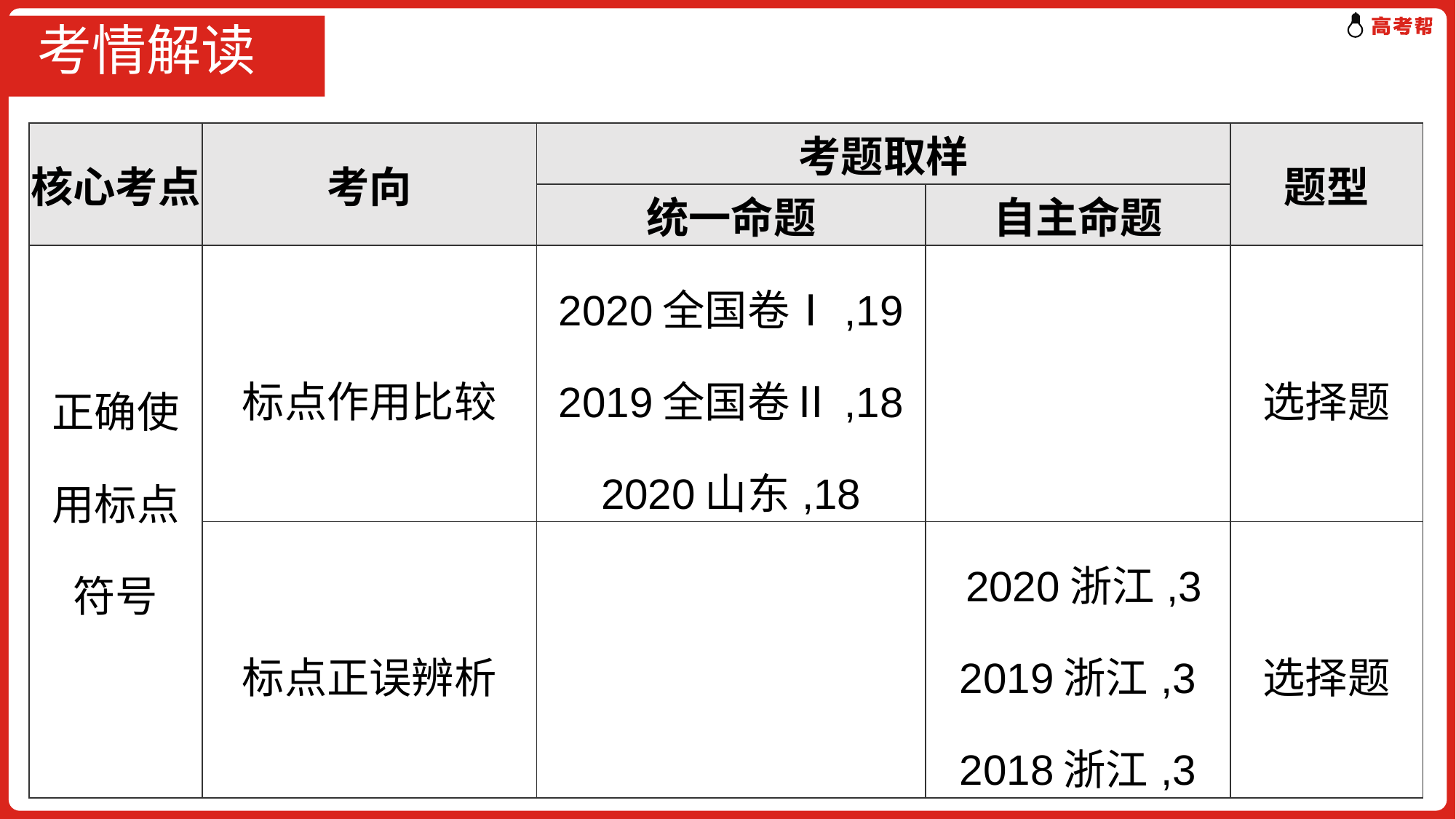

# 考情解读
| 核心考点 | 考向 | 考题取样 |  | 题型 |
| --- | --- | --- | --- | --- |
|  |  | 统一命题 | 自主命题 |  |
| 正确使用标点符号 | 标点作用比较 | 2020全国卷Ⅰ,19 2019全国卷Ⅱ,18 2020山东,18 |  | 选择题 |
|  | 标点正误辨析 |  | 2020浙江,3 2019浙江,3 2018浙江,3 | 选择题 |